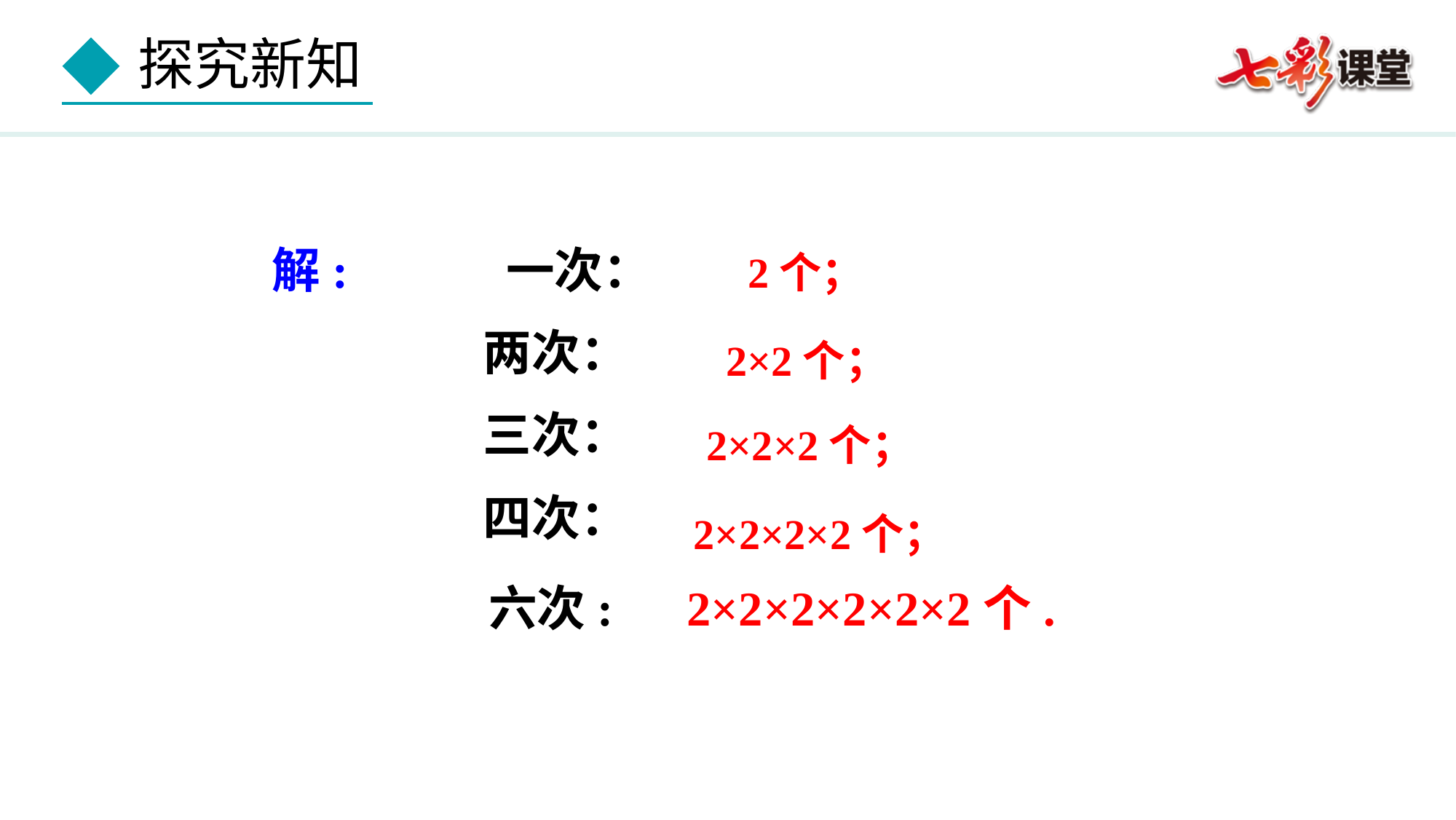

解:            一次：
                  两次：
                  三次：
                  四次：
2个；
2×2个；
2×2×2个；
2×2×2×2个；
                  六次:      2×2×2×2×2×2个.